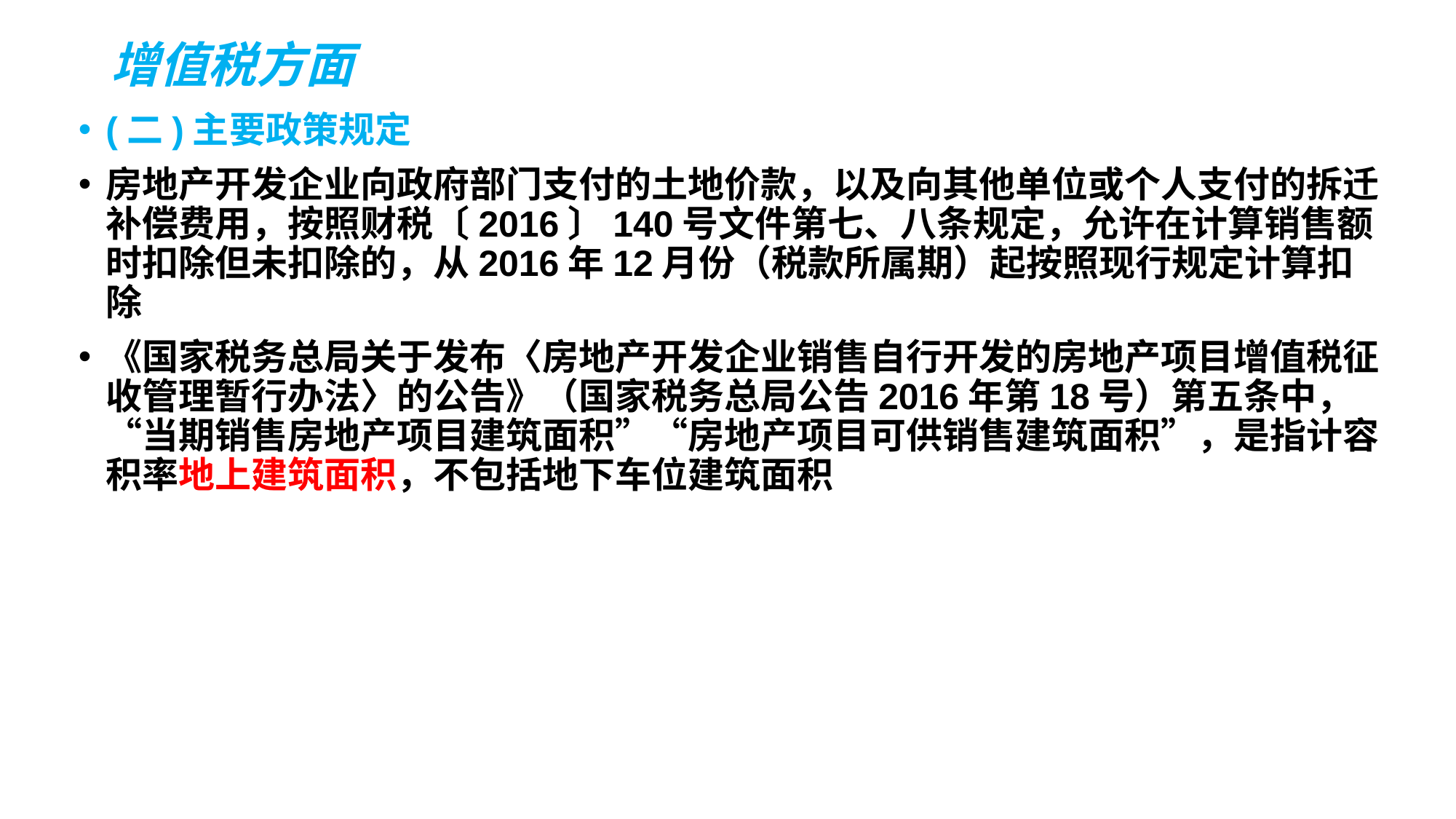

# 增值税方面
(二)主要政策规定
房地产开发企业向政府部门支付的土地价款，以及向其他单位或个人支付的拆迁补偿费用，按照财税〔2016〕140号文件第七、八条规定，允许在计算销售额时扣除但未扣除的，从2016年12月份（税款所属期）起按照现行规定计算扣除
《国家税务总局关于发布〈房地产开发企业销售自行开发的房地产项目增值税征收管理暂行办法〉的公告》（国家税务总局公告2016年第18号）第五条中，“当期销售房地产项目建筑面积”“房地产项目可供销售建筑面积”，是指计容积率地上建筑面积，不包括地下车位建筑面积